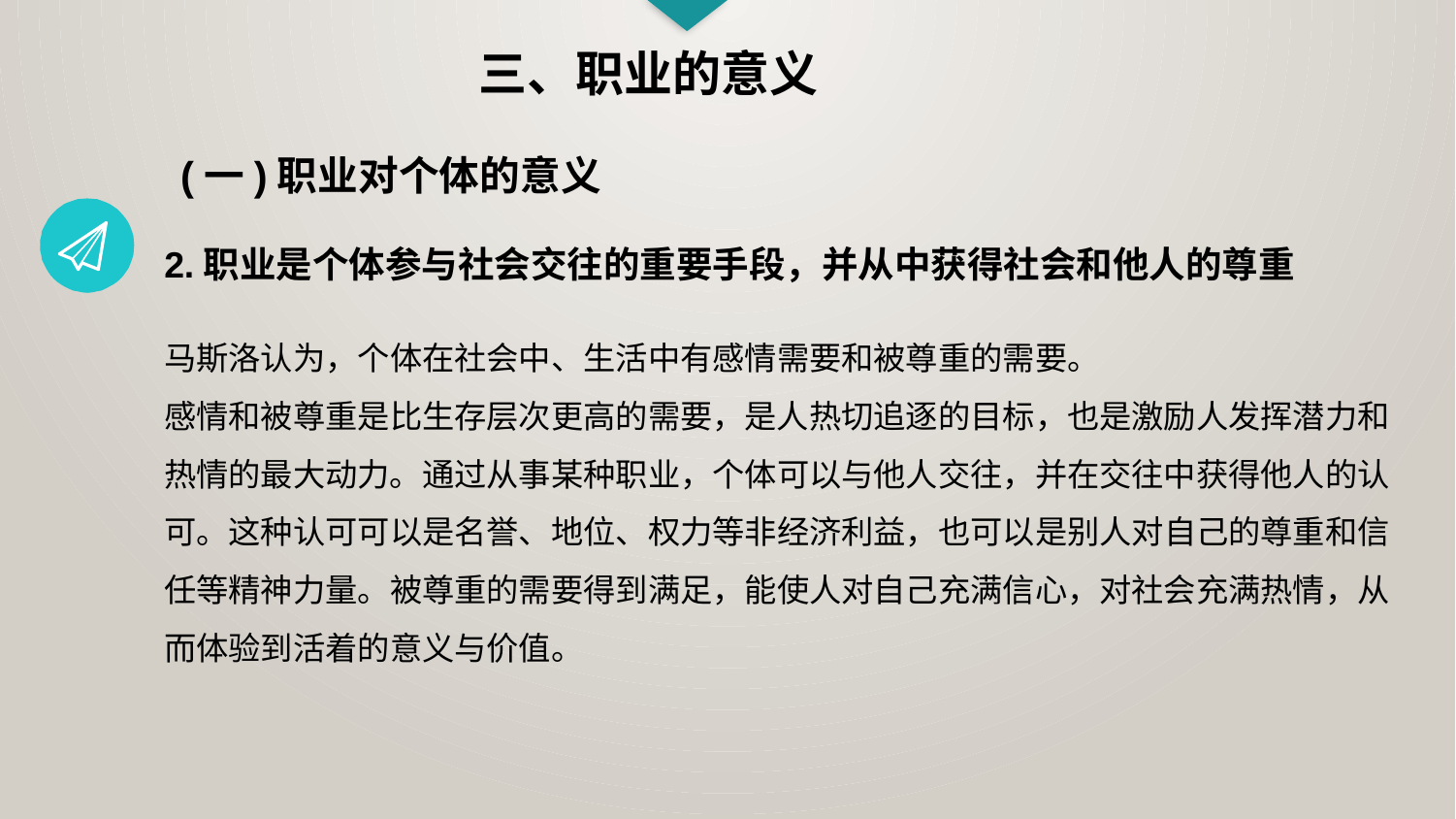

三、职业的意义
(一)职业对个体的意义

2.职业是个体参与社会交往的重要手段，并从中获得社会和他人的尊重
马斯洛认为，个体在社会中、生活中有感情需要和被尊重的需要。
感情和被尊重是比生存层次更高的需要，是人热切追逐的目标，也是激励人发挥潜力和热情的最大动力。通过从事某种职业，个体可以与他人交往，并在交往中获得他人的认可。这种认可可以是名誉、地位、权力等非经济利益，也可以是别人对自己的尊重和信任等精神力量。被尊重的需要得到满足，能使人对自己充满信心，对社会充满热情，从而体验到活着的意义与价值。
16